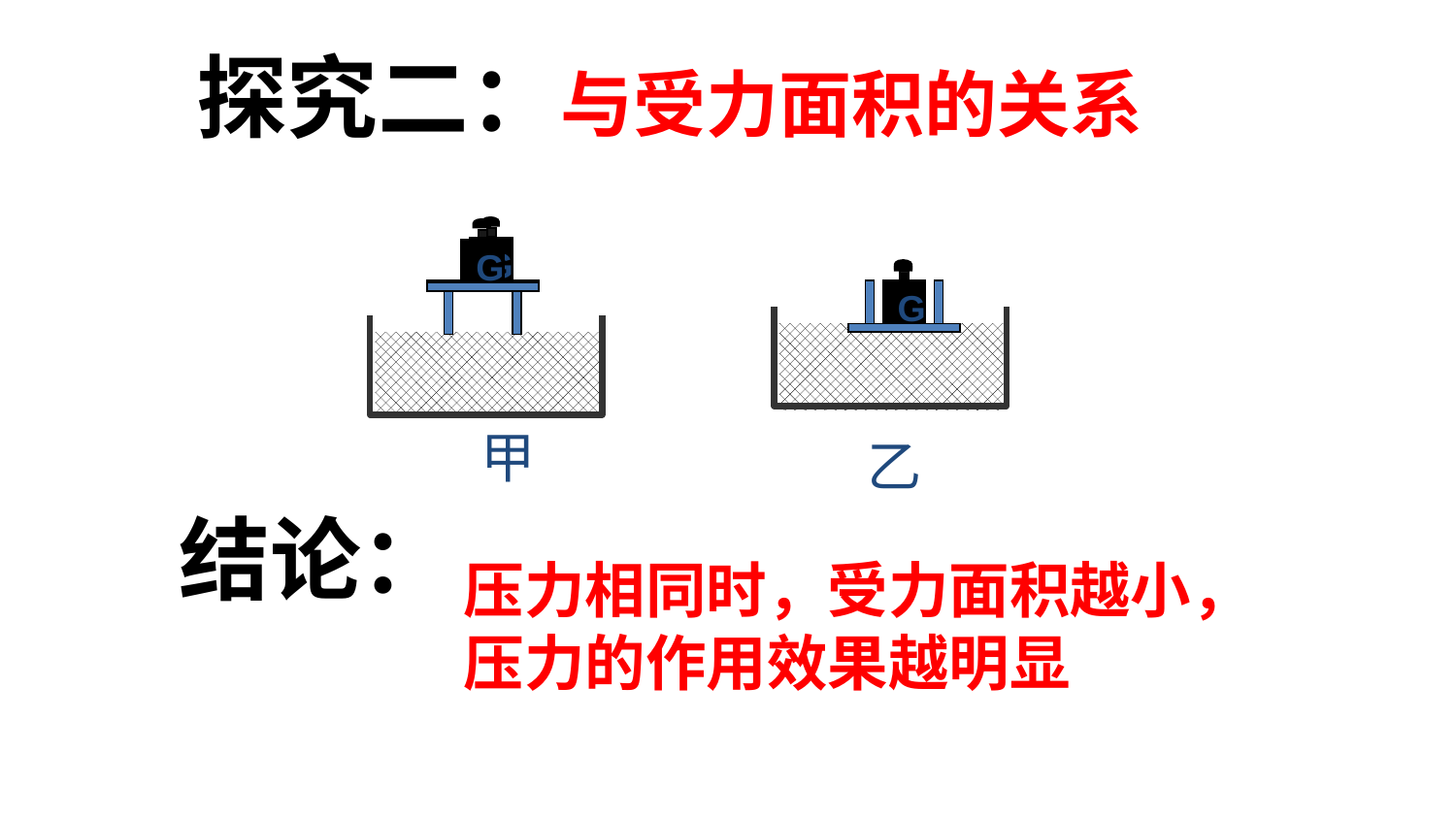

探究二：与受力面积的关系

G

G

G

G

甲
乙
结论：
压力相同时，受力面积越小，
压力的作用效果越明显